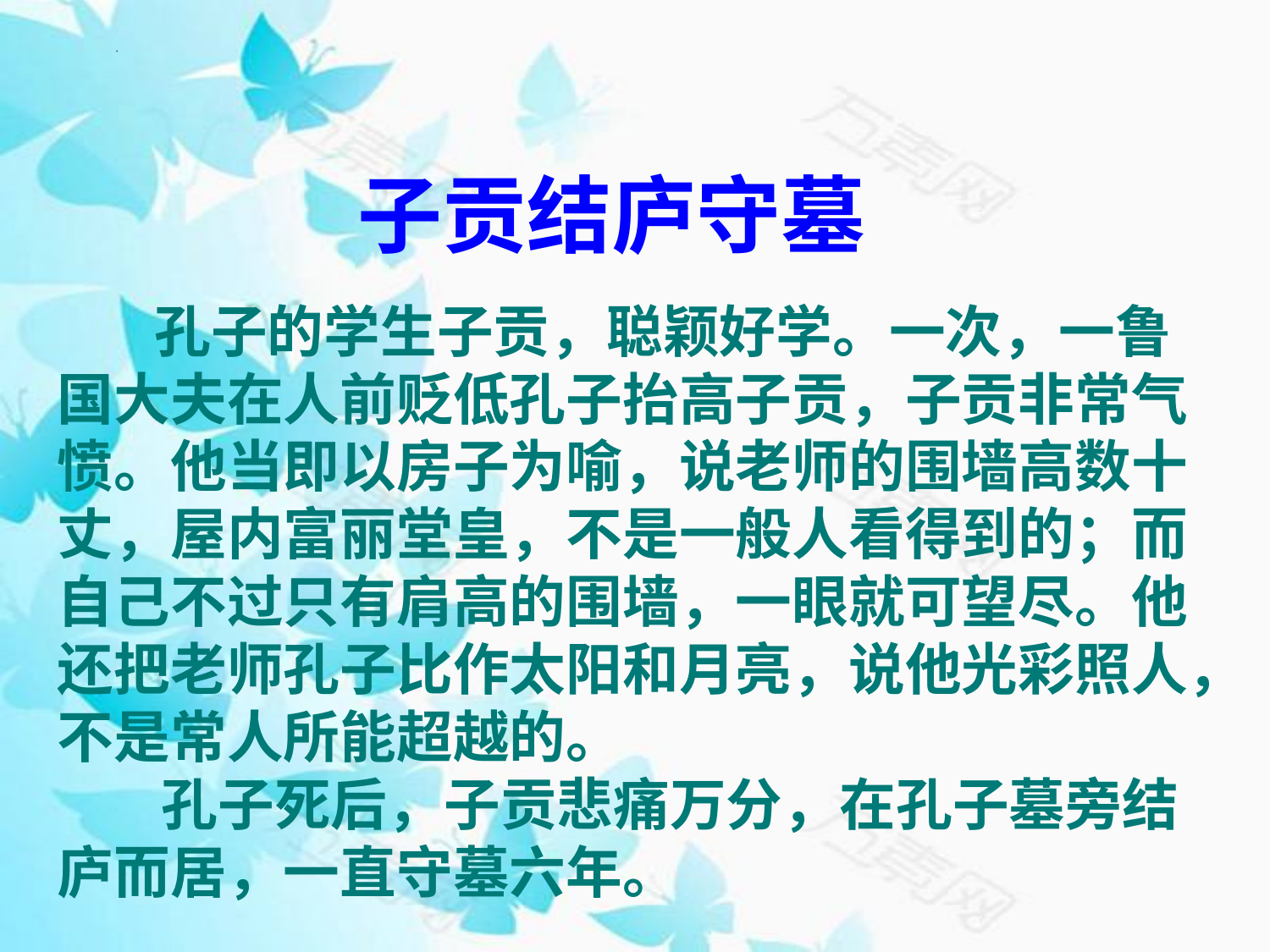

子贡结庐守墓
       孔子的学生子贡，聪颖好学。一次，一鲁国大夫在人前贬低孔子抬高子贡，子贡非常气愤。他当即以房子为喻，说老师的围墙高数十丈，屋内富丽堂皇，不是一般人看得到的；而自己不过只有肩高的围墙，一眼就可望尽。他还把老师孔子比作太阳和月亮，说他光彩照人，不是常人所能超越的。
       孔子死后，子贡悲痛万分，在孔子墓旁结庐而居，一直守墓六年。